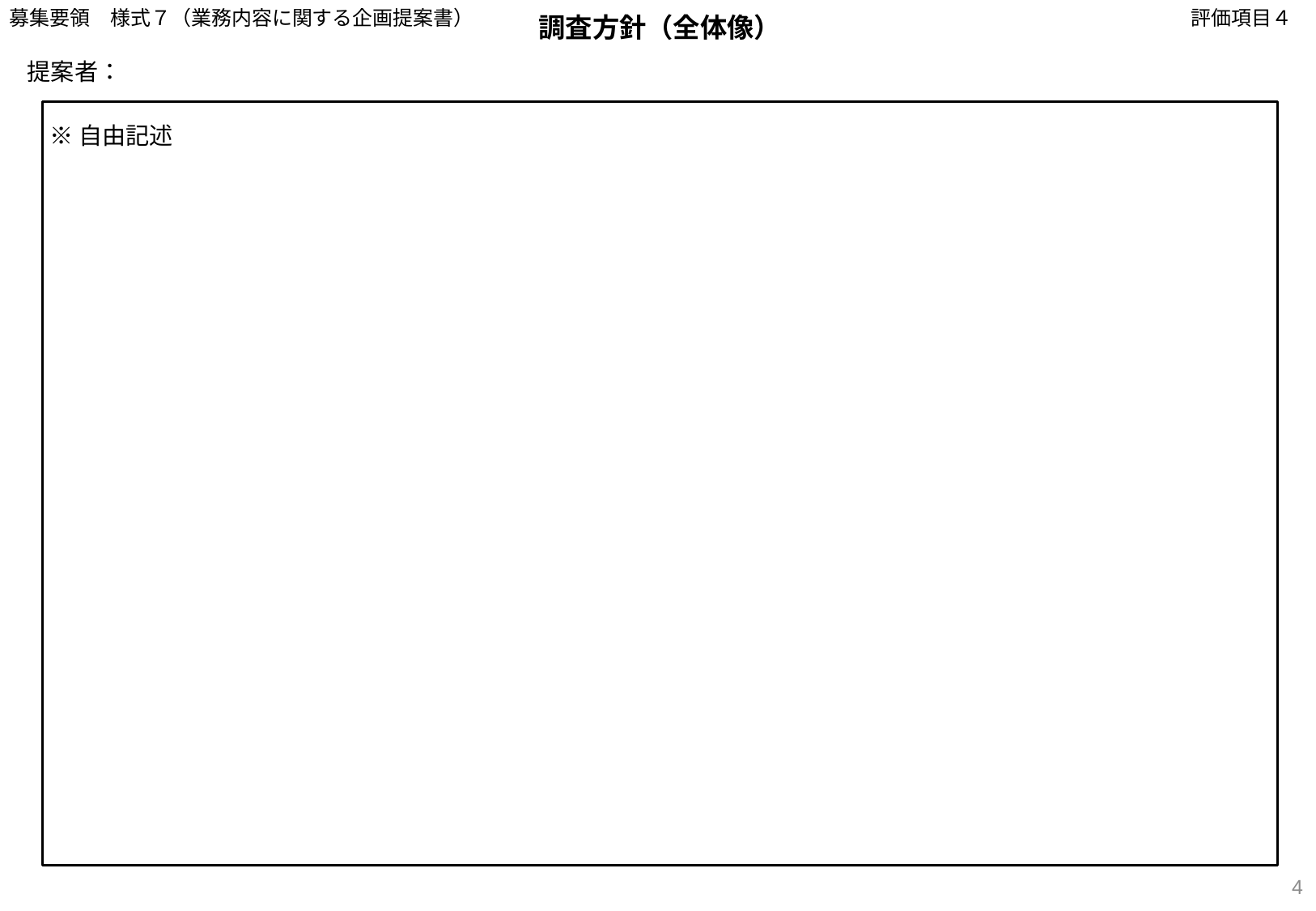

募集要領　様式７（業務内容に関する企画提案書）
評価項目４
調査方針（全体像）
提案者：

※自由記述
4